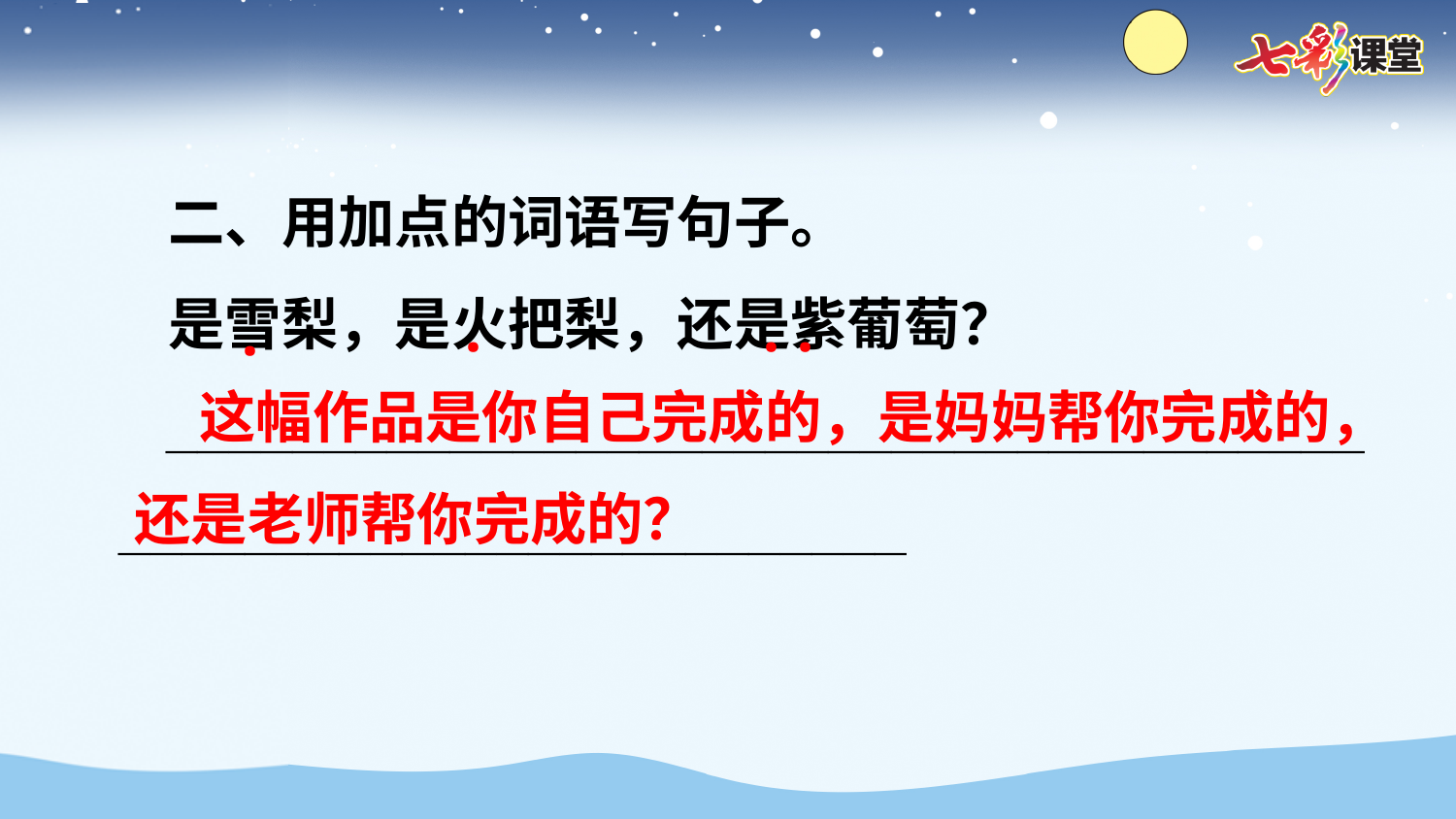

二、用加点的词语写句子。
    是雪梨，是火把梨，还是紫葡萄？
    ______________________________________
 _________________________
·
··
·
    这幅作品是你自己完成的，是妈妈帮你完成的，还是老师帮你完成的？